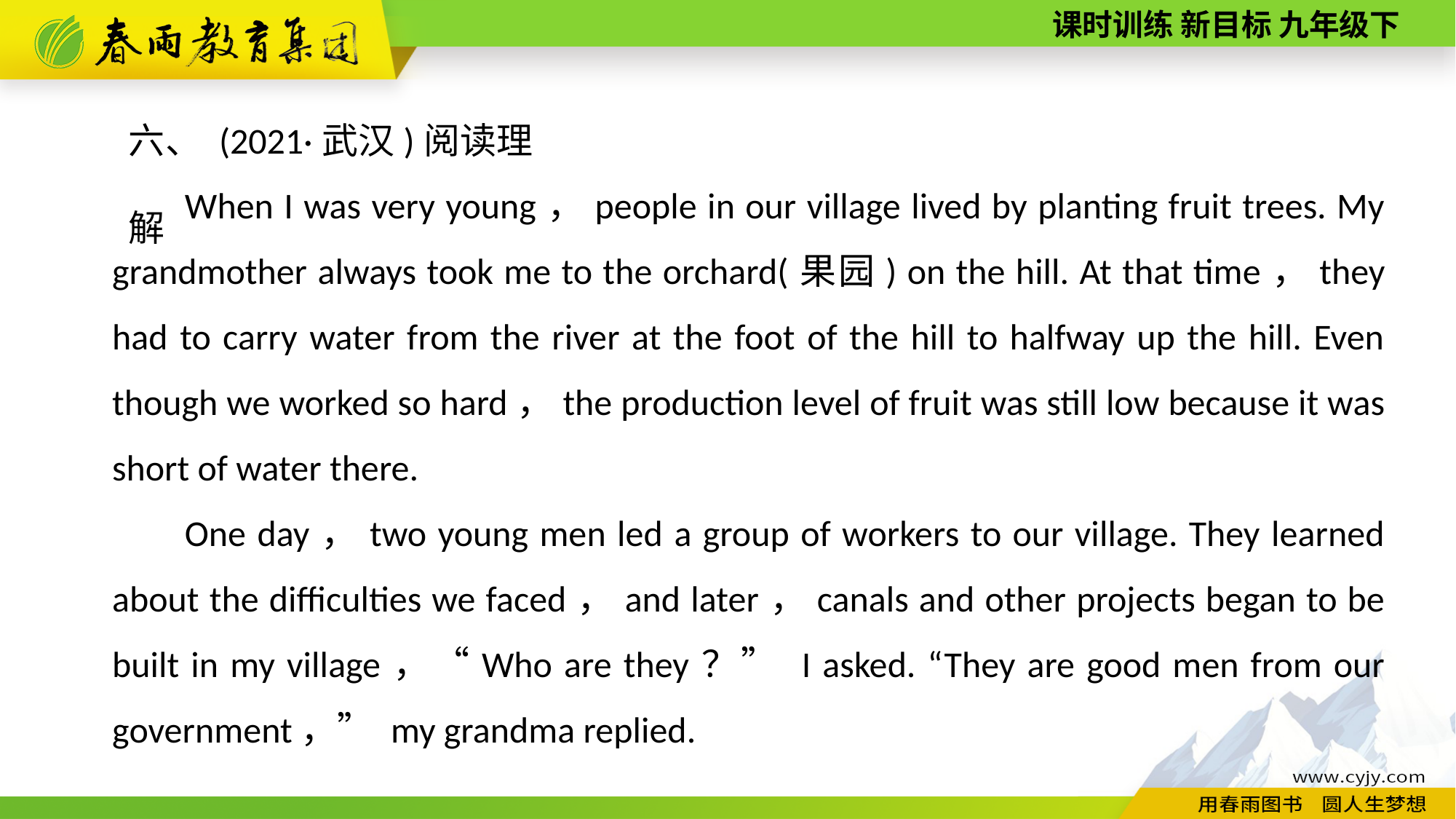

六、 (2021·武汉)阅读理解
When I was very young，people in our village lived by planting fruit trees. My grandmother always took me to the orchard(果园) on the hill. At that time，they had to carry water from the river at the foot of the hill to halfway up the hill. Even though we worked so hard，the production level of fruit was still low because it was short of water there.
One day，two young men led a group of workers to our village. They learned about the difficulties we faced，and later，canals and other projects began to be built in my village，“Who are they？” I asked. “They are good men from our government，” my grandma replied.